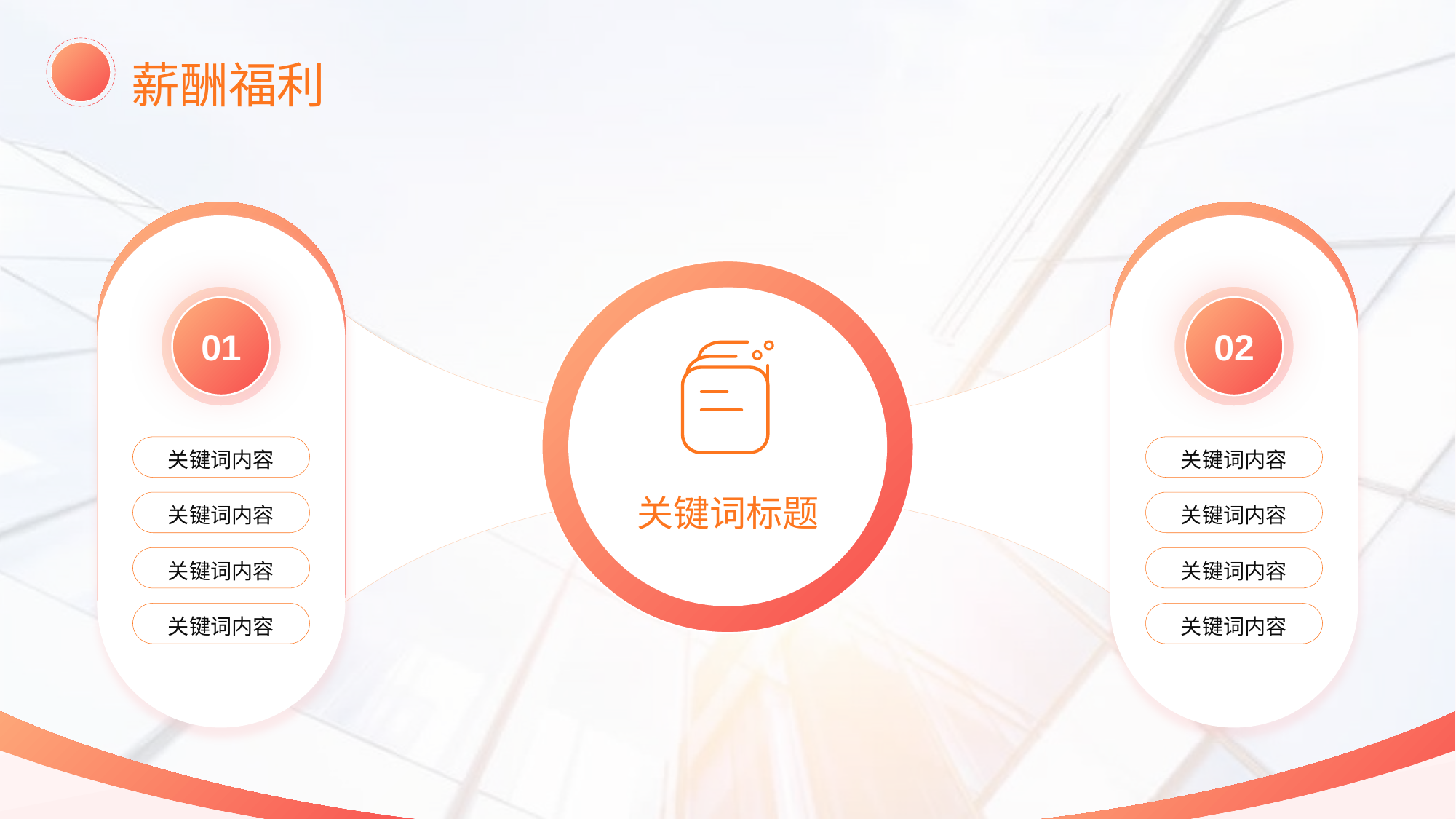

薪酬福利

01
关键词内容
关键词内容
关键词内容
关键词内容

02
关键词内容
关键词内容
关键词内容
关键词内容

关键词标题